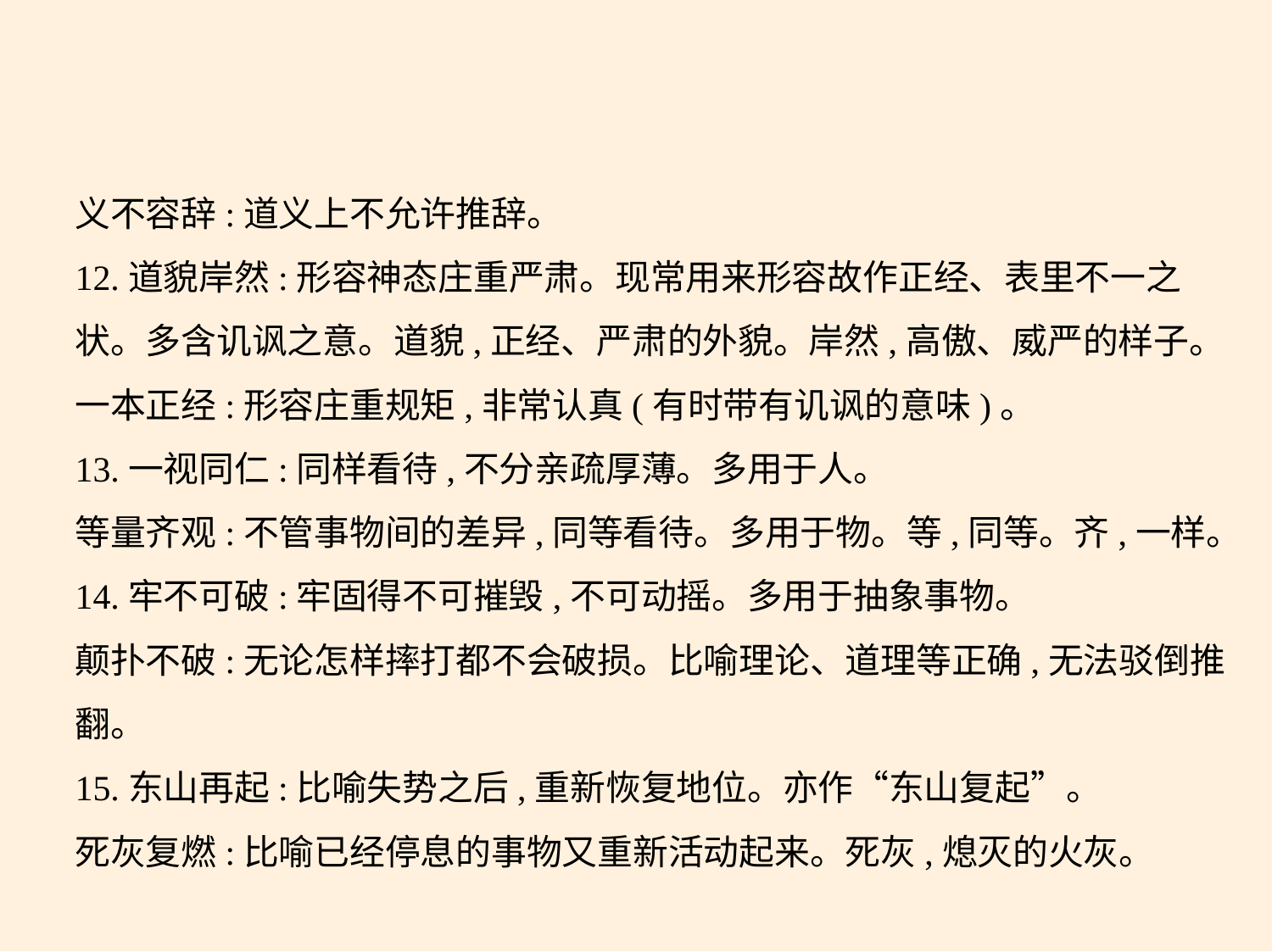

义不容辞:道义上不允许推辞。
12.道貌岸然:形容神态庄重严肃。现常用来形容故作正经、表里不一之
状。多含讥讽之意。道貌,正经、严肃的外貌。岸然,高傲、威严的样子。
一本正经:形容庄重规矩,非常认真(有时带有讥讽的意味)。
13.一视同仁:同样看待,不分亲疏厚薄。多用于人。
等量齐观:不管事物间的差异,同等看待。多用于物。等,同等。齐,一样。
14.牢不可破:牢固得不可摧毁,不可动摇。多用于抽象事物。
颠扑不破:无论怎样摔打都不会破损。比喻理论、道理等正确,无法驳倒推
翻。
15.东山再起:比喻失势之后,重新恢复地位。亦作“东山复起”。
死灰复燃:比喻已经停息的事物又重新活动起来。死灰,熄灭的火灰。